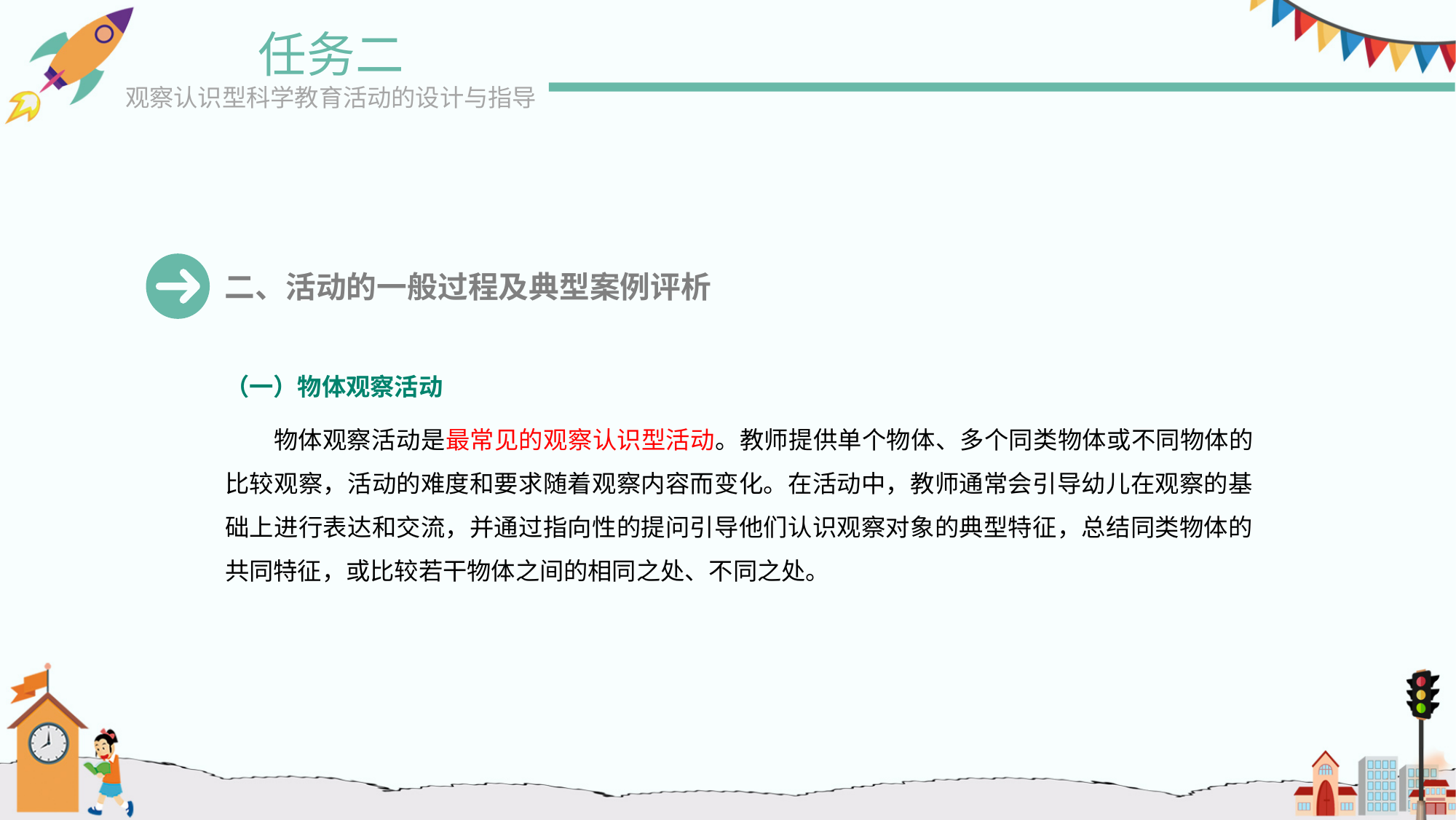

任务二
观察认识型科学教育活动的设计与指导

二、活动的一般过程及典型案例评析
（一）物体观察活动
物体观察活动是最常见的观察认识型活动。教师提供单个物体、多个同类物体或不同物体的比较观察，活动的难度和要求随着观察内容而变化。在活动中，教师通常会引导幼儿在观察的基础上进行表达和交流，并通过指向性的提问引导他们认识观察对象的典型特征，总结同类物体的共同特征，或比较若干物体之间的相同之处、不同之处。